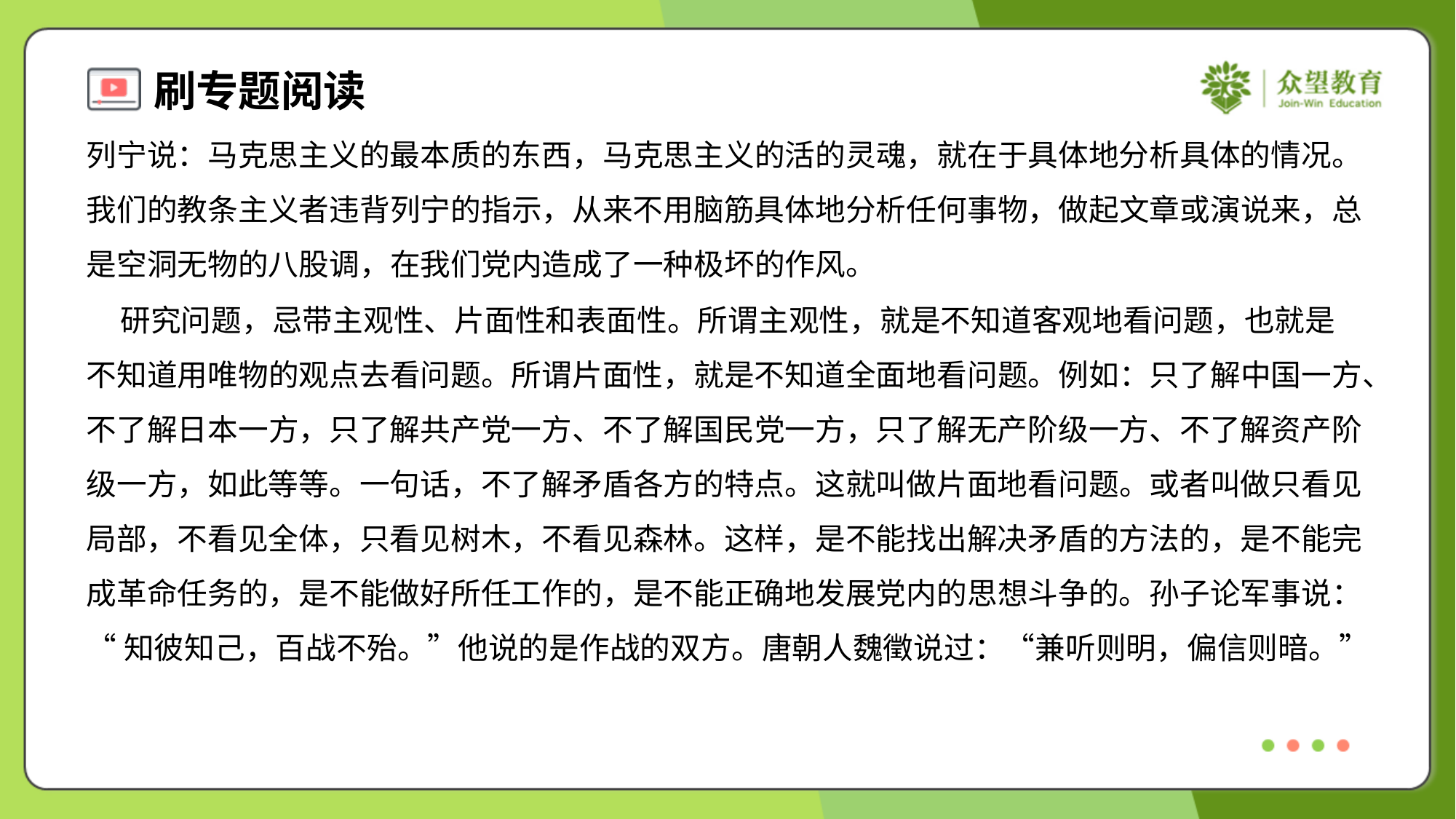

列宁说：马克思主义的最本质的东西，马克思主义的活的灵魂，就在于具体地分析具体的情况。
我们的教条主义者违背列宁的指示，从来不用脑筋具体地分析任何事物，做起文章或演说来，总
是空洞无物的八股调，在我们党内造成了一种极坏的作风。
    研究问题，忌带主观性、片面性和表面性。所谓主观性，就是不知道客观地看问题，也就是
不知道用唯物的观点去看问题。所谓片面性，就是不知道全面地看问题。例如：只了解中国一方、
不了解日本一方，只了解共产党一方、不了解国民党一方，只了解无产阶级一方、不了解资产阶
级一方，如此等等。一句话，不了解矛盾各方的特点。这就叫做片面地看问题。或者叫做只看见
局部，不看见全体，只看见树木，不看见森林。这样，是不能找出解决矛盾的方法的，是不能完
成革命任务的，是不能做好所任工作的，是不能正确地发展党内的思想斗争的。孙子论军事说：
“知彼知己，百战不殆。”他说的是作战的双方。唐朝人魏徵说过：“兼听则明，偏信则暗。”